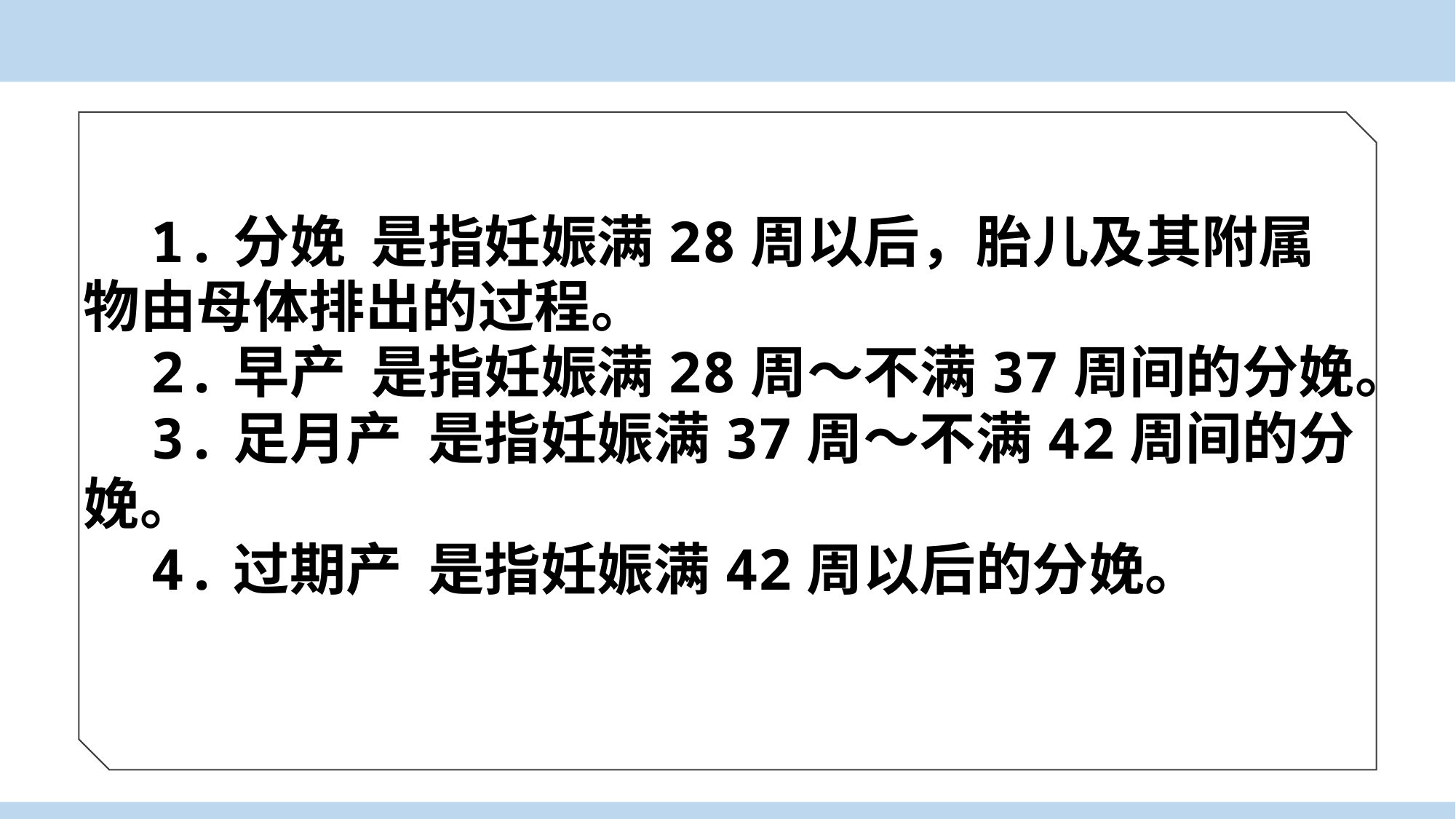

1.分娩  是指妊娠满28周以后，胎儿及其附属
物由母体排出的过程。
  2.早产  是指妊娠满28周～不满37周间的分娩。
  3.足月产  是指妊娠满37周～不满42周间的分
娩。
  4.过期产  是指妊娠满42周以后的分娩。